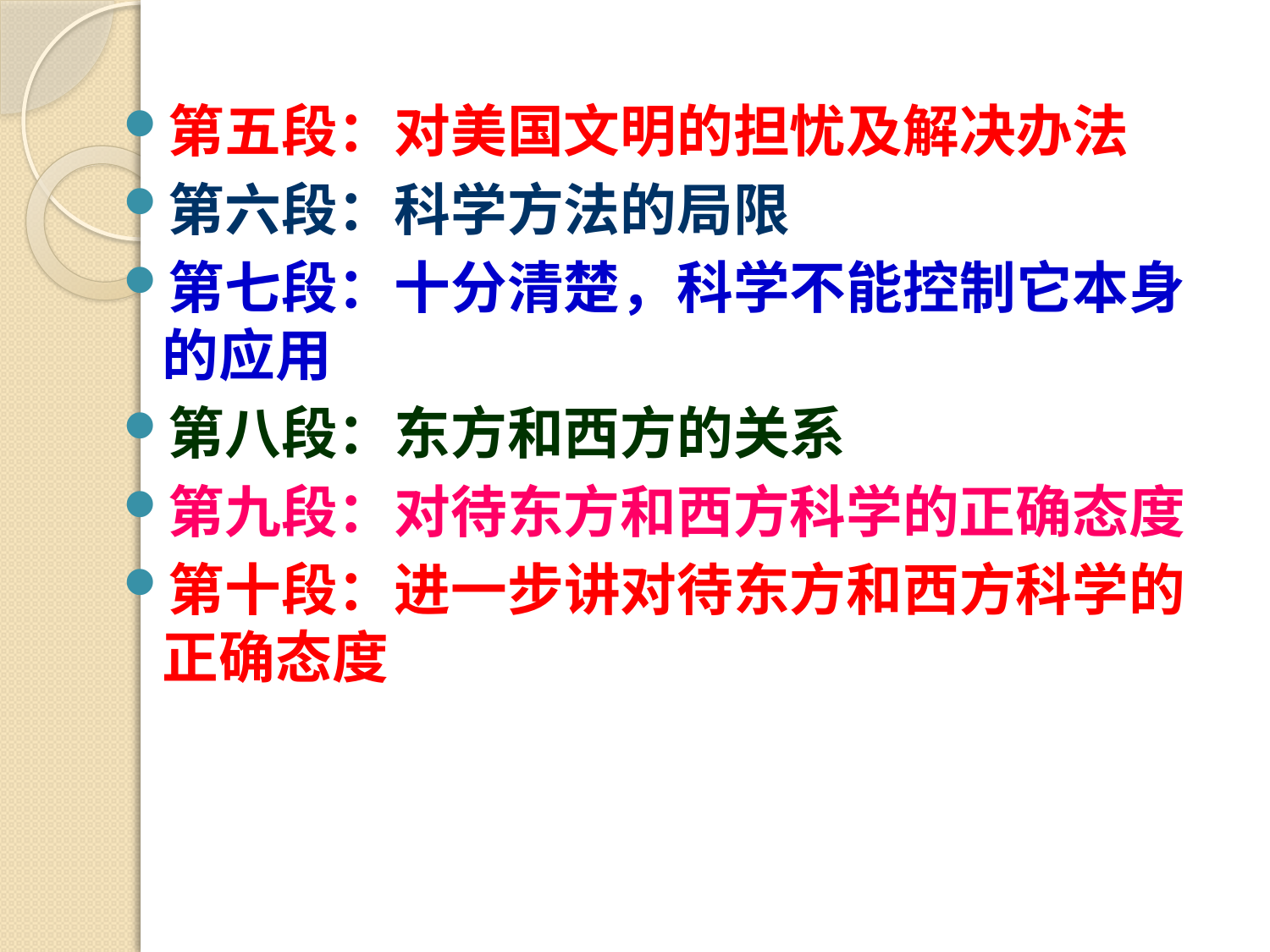

#
第五段：对美国文明的担忧及解决办法
第六段：科学方法的局限
第七段：十分清楚，科学不能控制它本身的应用
第八段：东方和西方的关系
第九段：对待东方和西方科学的正确态度
第十段：进一步讲对待东方和西方科学的正确态度